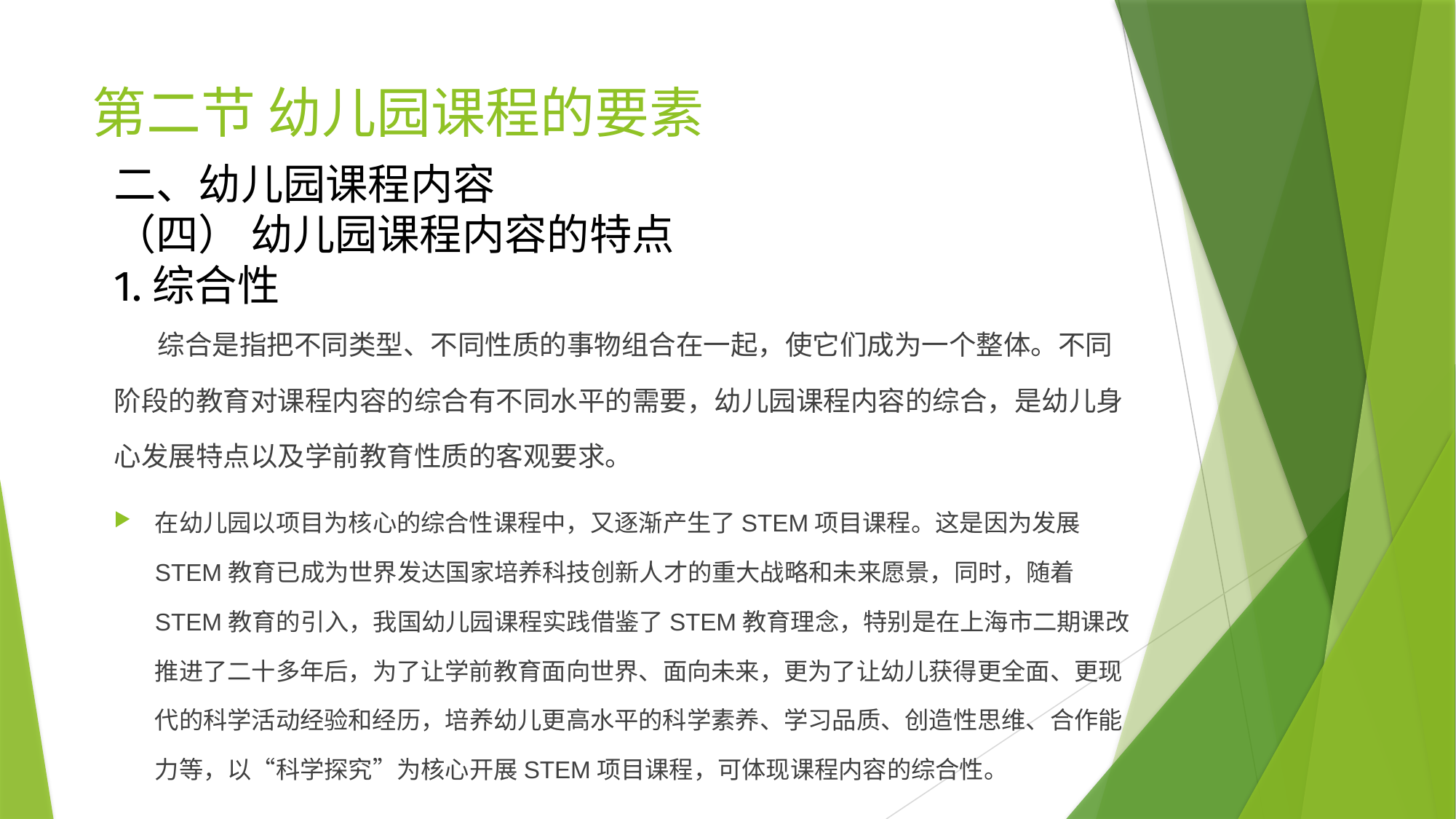

# 第二节 幼儿园课程的要素
二、幼儿园课程内容
（四） 幼儿园课程内容的特点
1.综合性
      综合是指把不同类型、不同性质的事物组合在一起，使它们成为一个整体。不同阶段的教育对课程内容的综合有不同水平的需要，幼儿园课程内容的综合，是幼儿身心发展特点以及学前教育性质的客观要求。
在幼儿园以项目为核心的综合性课程中，又逐渐产生了STEM项目课程。这是因为发展STEM教育已成为世界发达国家培养科技创新人才的重大战略和未来愿景，同时，随着STEM教育的引入，我国幼儿园课程实践借鉴了STEM教育理念，特别是在上海市二期课改推进了二十多年后，为了让学前教育面向世界、面向未来，更为了让幼儿获得更全面、更现代的科学活动经验和经历，培养幼儿更高水平的科学素养、学习品质、创造性思维、合作能力等，以“科学探究”为核心开展STEM项目课程，可体现课程内容的综合性。